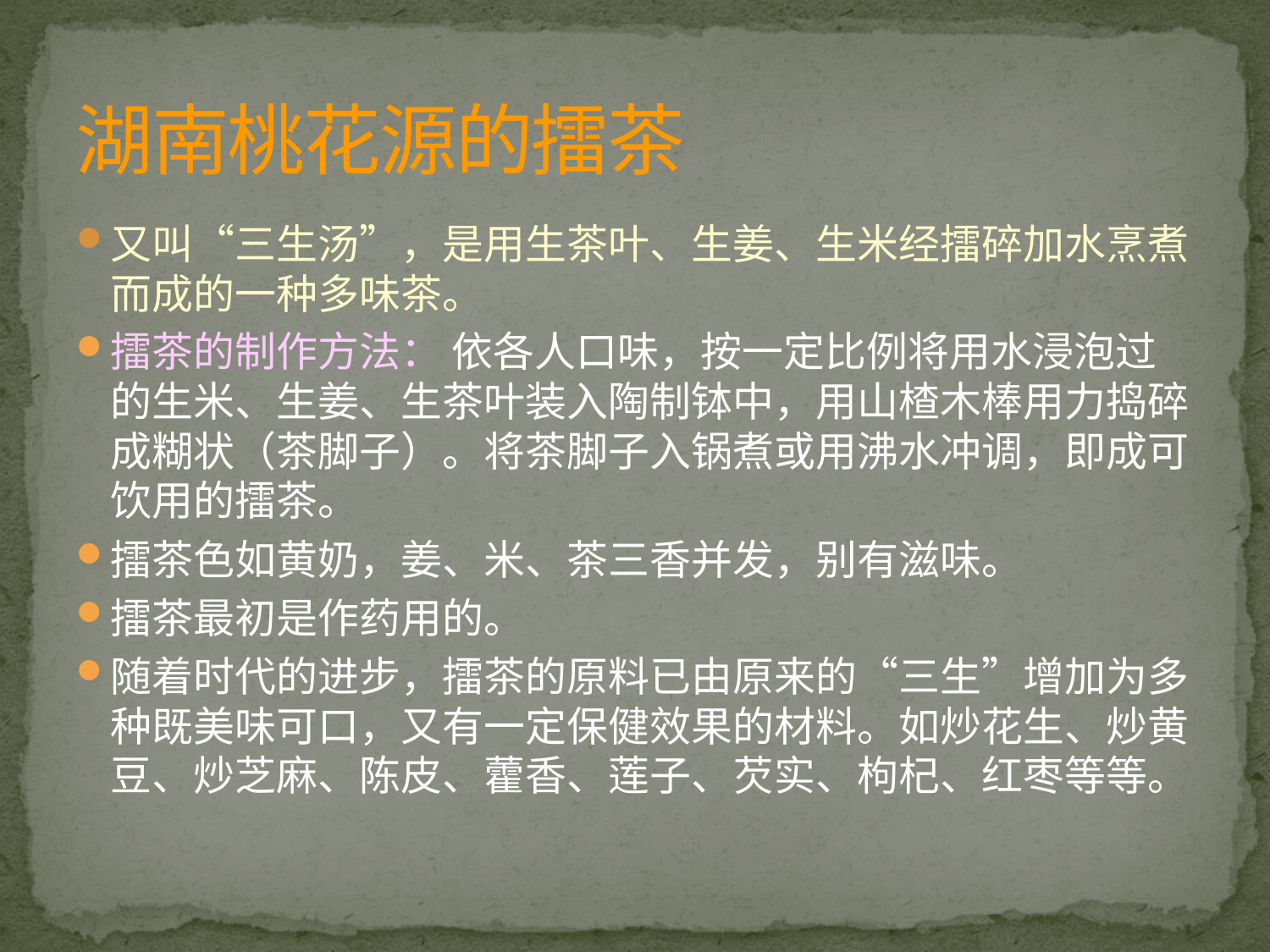

# 湖南桃花源的擂茶
又叫“三生汤”，是用生茶叶、生姜、生米经擂碎加水烹煮而成的一种多味茶。
擂茶的制作方法： 依各人口味，按一定比例将用水浸泡过的生米、生姜、生茶叶装入陶制钵中，用山楂木棒用力捣碎成糊状（茶脚子）。将茶脚子入锅煮或用沸水冲调，即成可饮用的擂茶。
擂茶色如黄奶，姜、米、茶三香并发，别有滋味。
擂茶最初是作药用的。
随着时代的进步，擂茶的原料已由原来的“三生”增加为多种既美味可口，又有一定保健效果的材料。如炒花生、炒黄豆、炒芝麻、陈皮、藿香、莲子、芡实、枸杞、红枣等等。